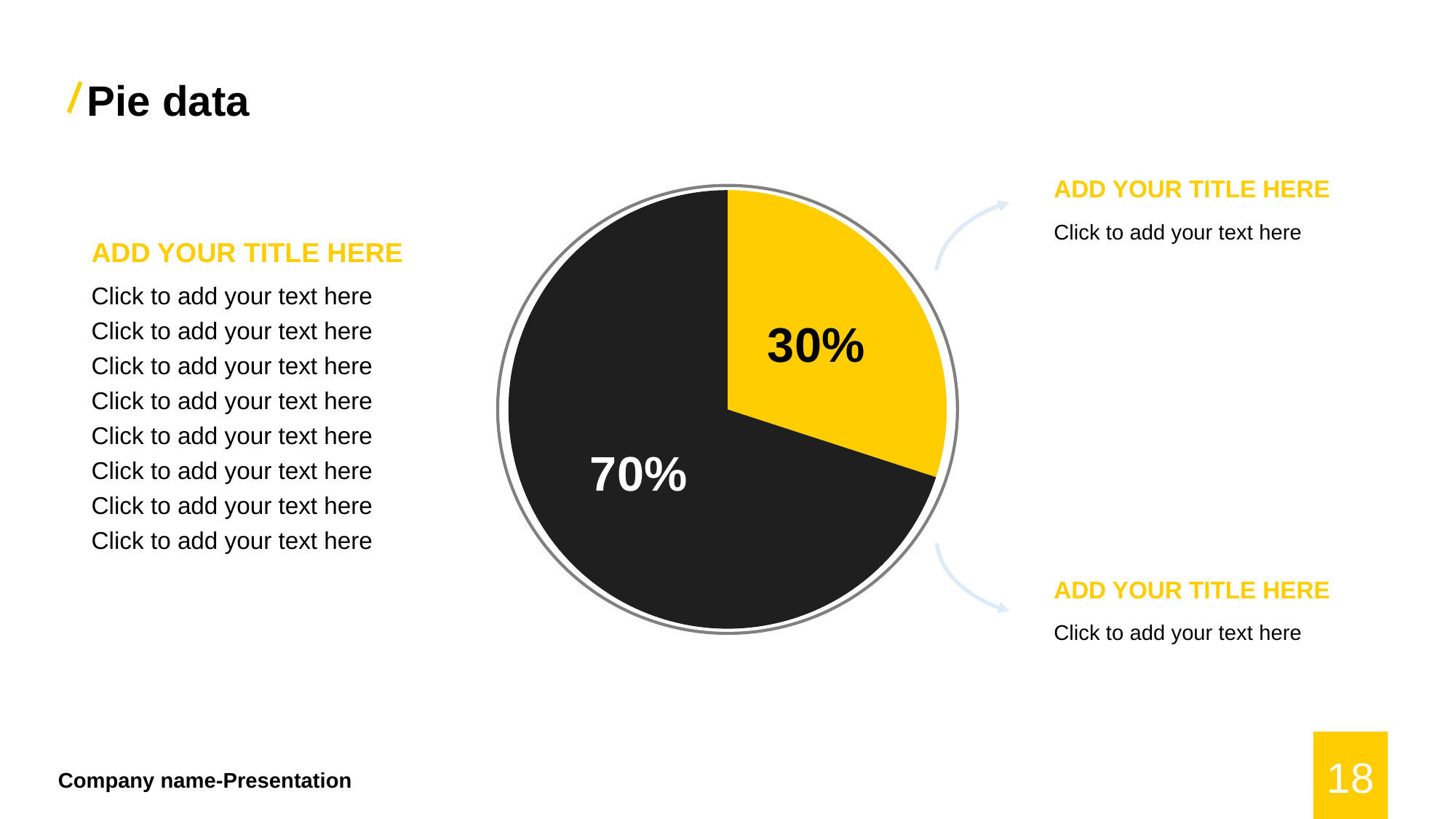

Pie data
ADD YOUR TITLE HERE

### Chart

| Category | 销售额 |
|---|---|
| 第一季度 | 30.0 |
| 第二季度 | 70.0 |
Click to add your text here
ADD YOUR TITLE HERE
Click to add your text here Click to add your text here Click to add your text here Click to add your text here Click to add your text here Click to add your text here Click to add your text here Click to add your text here

ADD YOUR TITLE HERE
Click to add your text here
18
Company name-Presentation